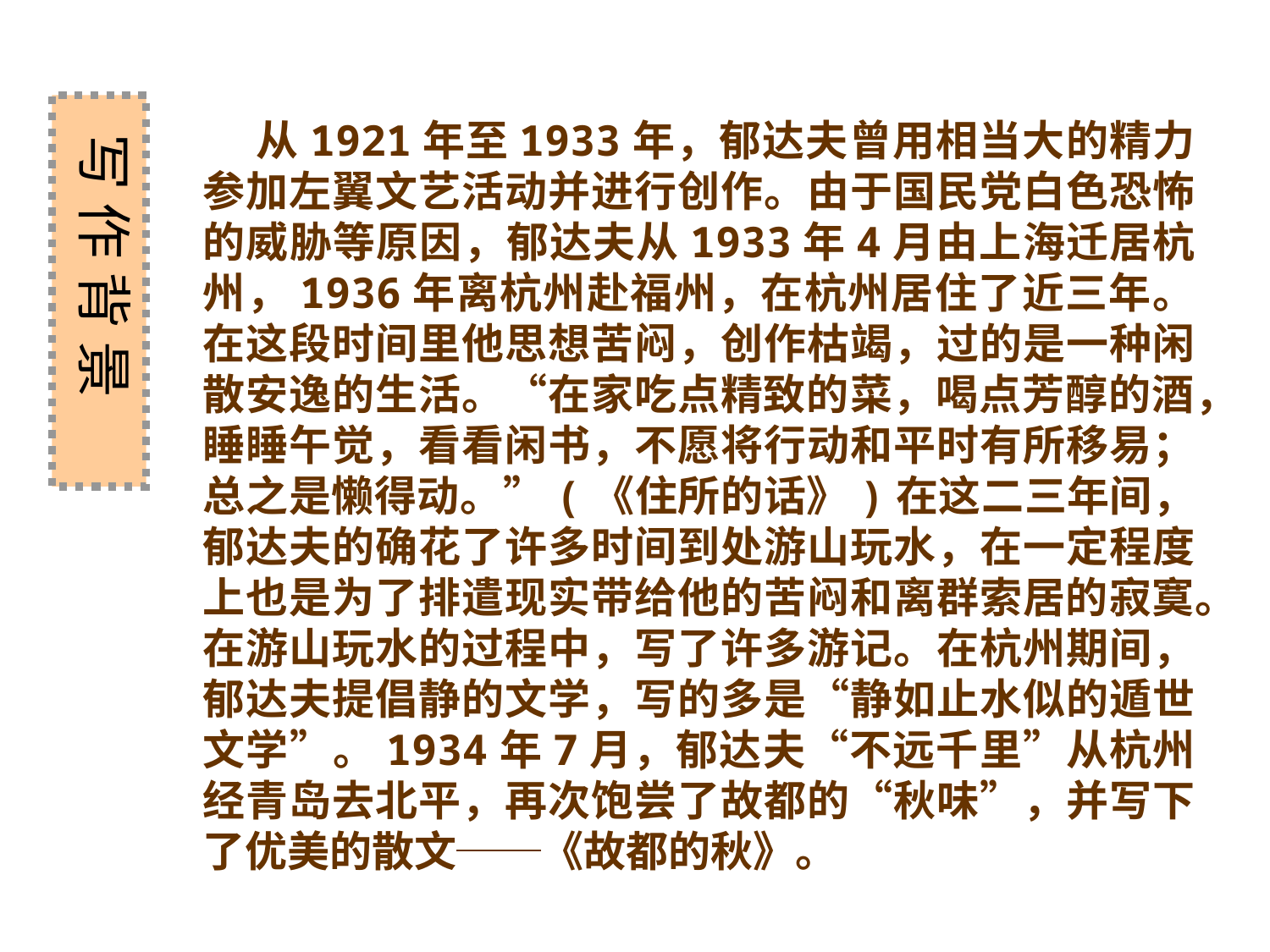

写 作 背 景
    从1921年至1933年，郁达夫曾用相当大的精力参加左翼文艺活动并进行创作。由于国民党白色恐怖的威胁等原因，郁达夫从1933年4月由上海迁居杭州，1936年离杭州赴福州，在杭州居住了近三年。在这段时间里他思想苦闷，创作枯竭，过的是一种闲散安逸的生活。“在家吃点精致的菜，喝点芳醇的酒，睡睡午觉，看看闲书，不愿将行动和平时有所移易；总之是懒得动。”(《住所的话》)在这二三年间，郁达夫的确花了许多时间到处游山玩水，在一定程度上也是为了排遣现实带给他的苦闷和离群索居的寂寞。在游山玩水的过程中，写了许多游记。在杭州期间，郁达夫提倡静的文学，写的多是“静如止水似的遁世文学”。1934年7月，郁达夫“不远千里”从杭州经青岛去北平，再次饱尝了故都的“秋味”，并写下了优美的散文──《故都的秋》。